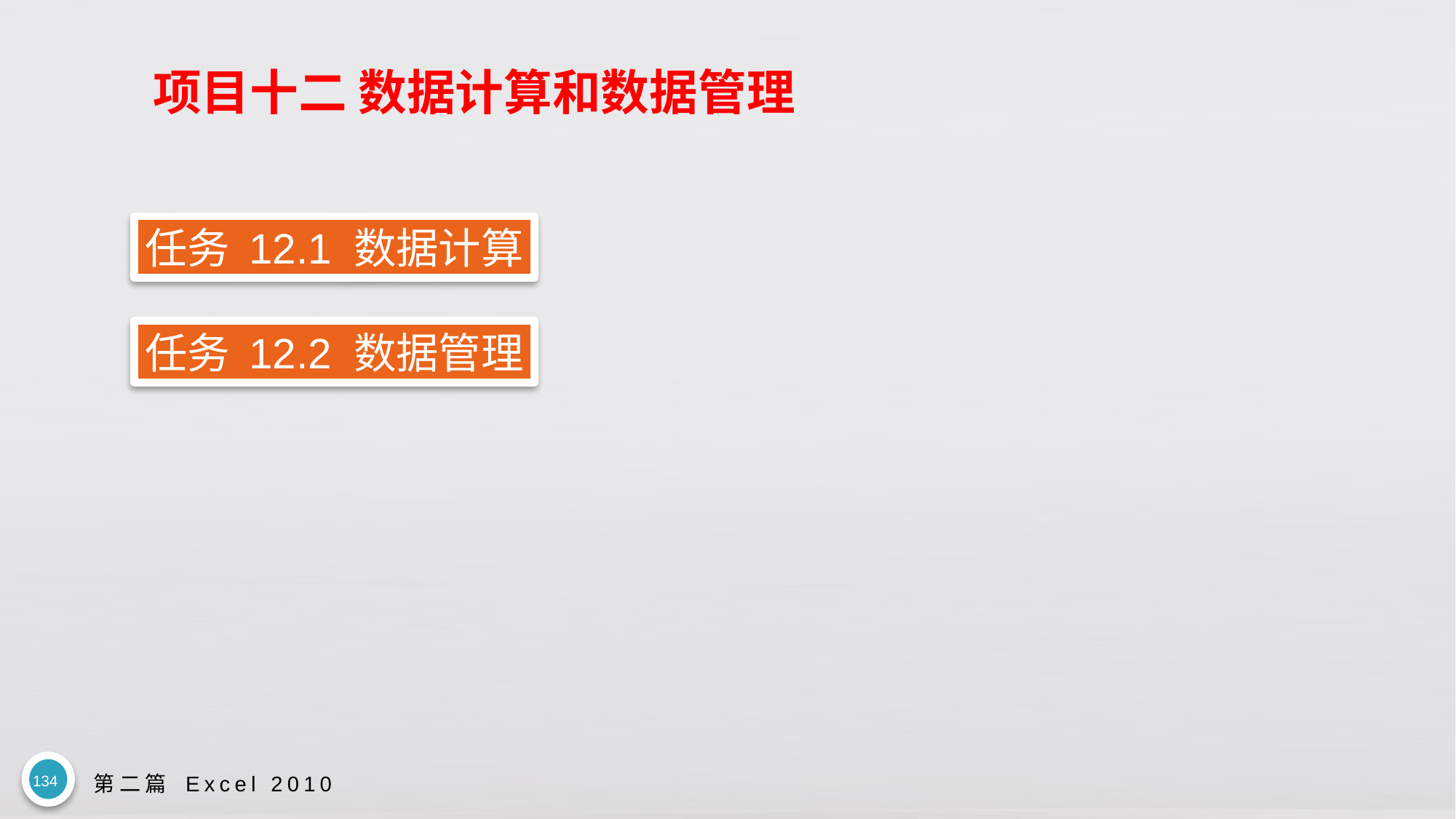

# 项目十二 数据计算和数据管理
任务 12.1 数据计算
任务 12.2 数据管理
134